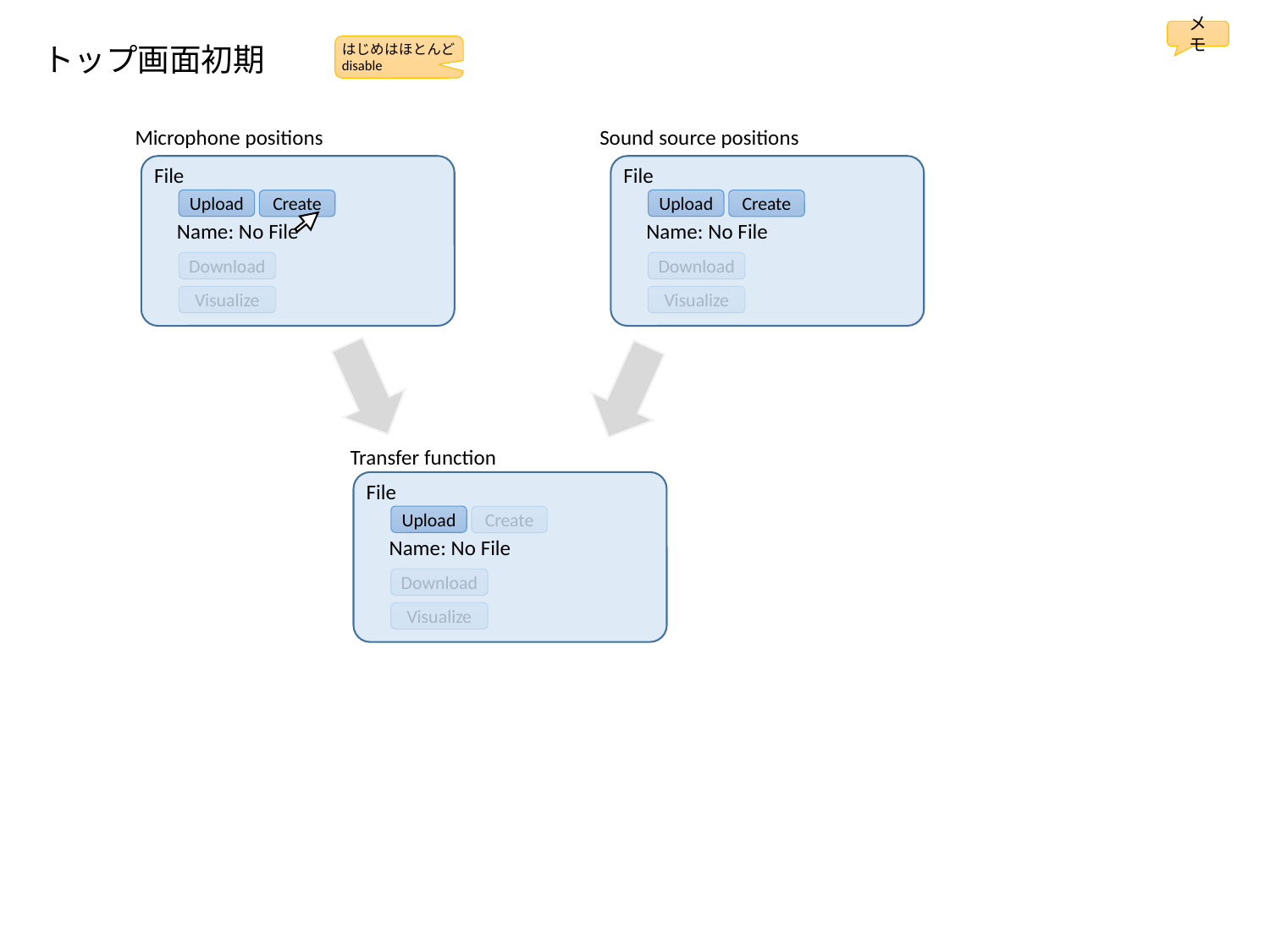

メモ
トップ画面初期
はじめはほとんど disable
Microphone positions
Sound source positions

File
File
Upload
Upload
Create
Create
Name: No File
Name: No File

Download
Download
Visualize
Visualize

Transfer function

File
Upload
Create
Name: No File
Download
Visualize